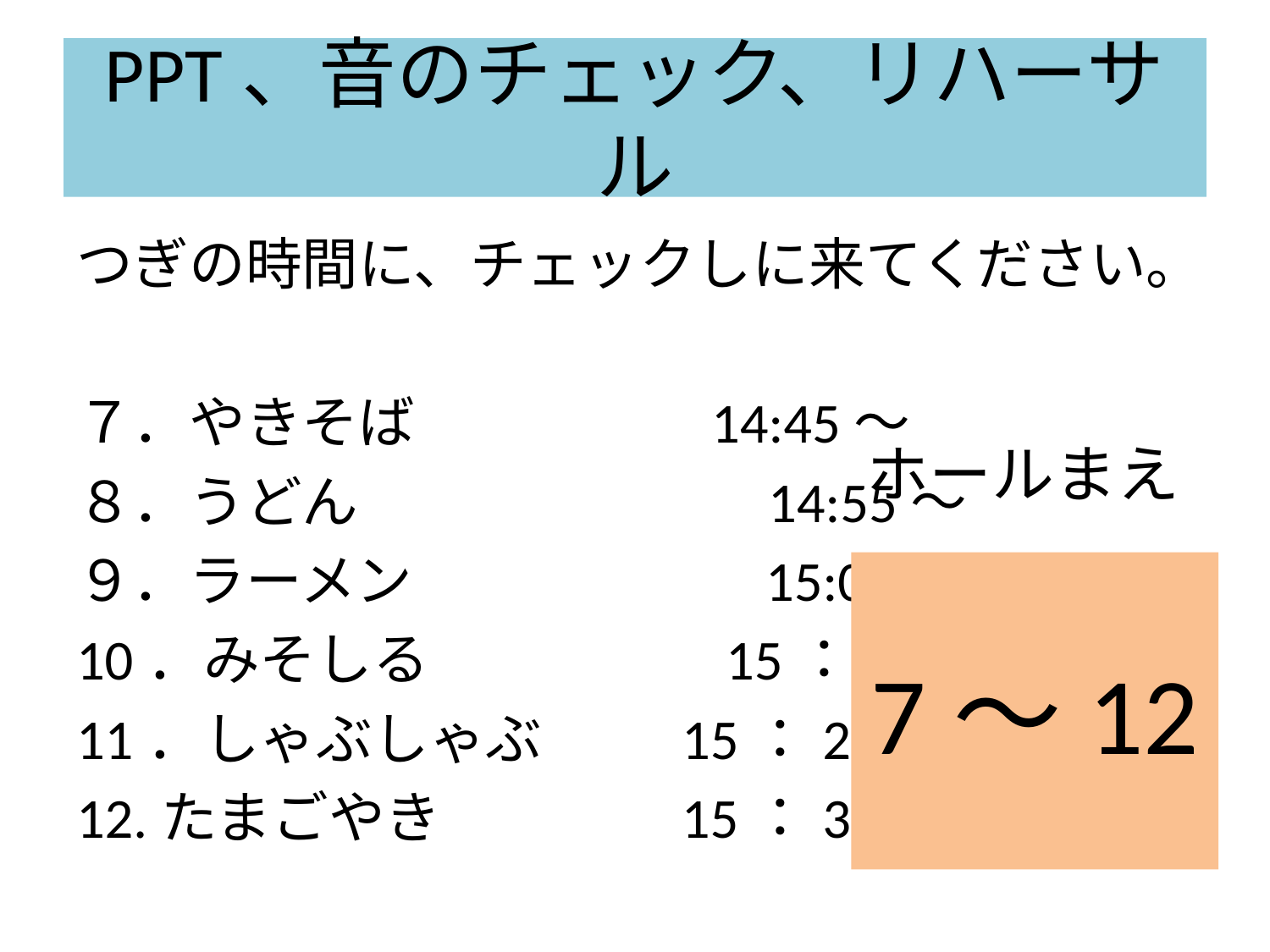

# PPT、音のチェック、リハーサル
つぎの時間に、チェックしに来てください。

７．やきそば　　　　　14:45～
８．うどん　　　　　　　14:55～
９．ラーメン　　　　　　15:05～
10．みそしる　　　　　15：15～
11．しゃぶしゃぶ　　 15：25～
12.たまごやき　　　　15：35～
ホールまえ
7～12